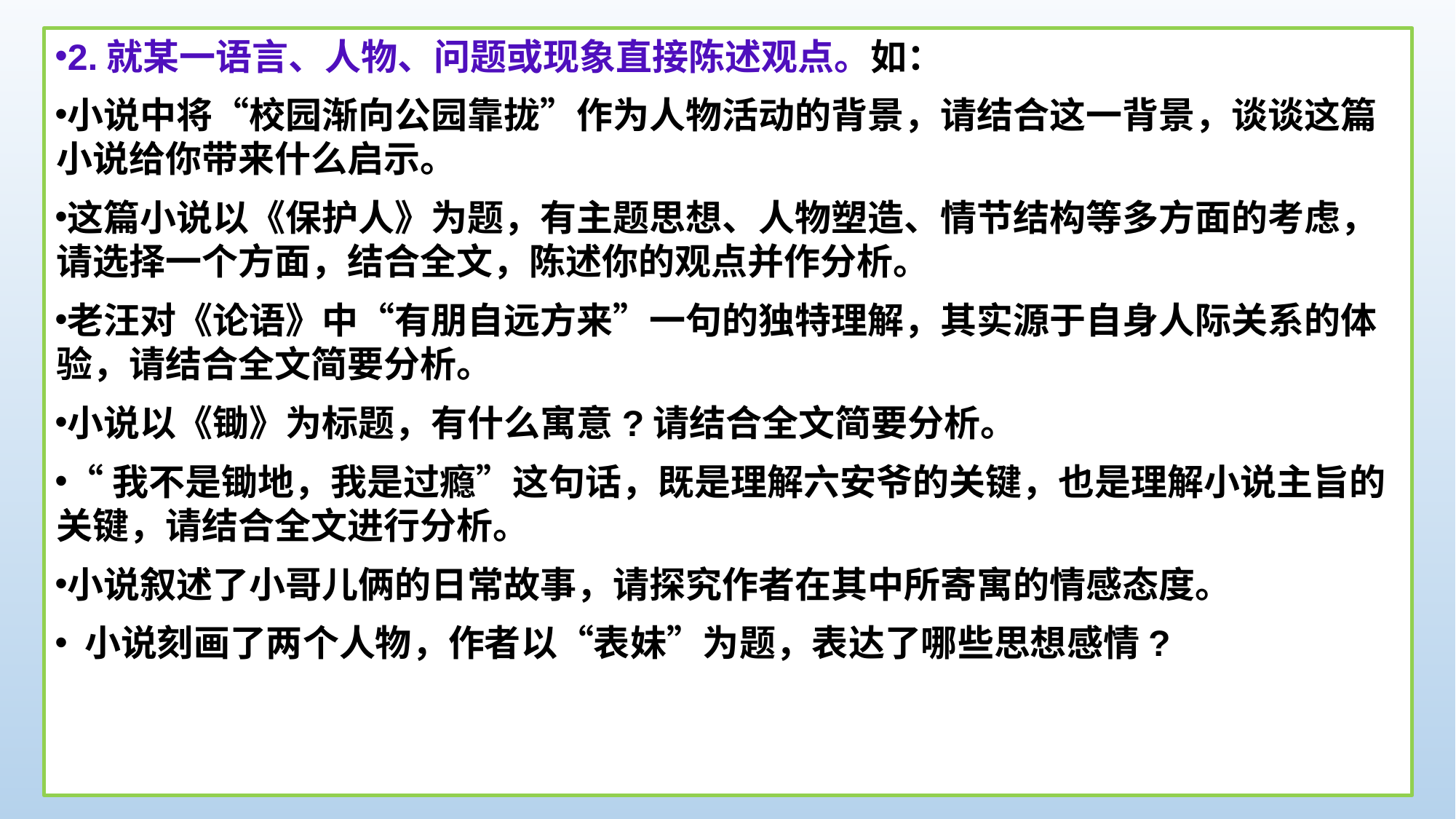

2.就某一语言、人物、问题或现象直接陈述观点。如：
小说中将“校园渐向公园靠拢”作为人物活动的背景，请结合这一背景，谈谈这篇小说给你带来什么启示。
这篇小说以《保护人》为题，有主题思想、人物塑造、情节结构等多方面的考虑，请选择一个方面，结合全文，陈述你的观点并作分析。
老汪对《论语》中“有朋自远方来”一句的独特理解，其实源于自身人际关系的体验，请结合全文简要分析。
小说以《锄》为标题，有什么寓意?请结合全文简要分析。
“我不是锄地，我是过瘾”这句话，既是理解六安爷的关键，也是理解小说主旨的关键，请结合全文进行分析。
小说叙述了小哥儿俩的日常故事，请探究作者在其中所寄寓的情感态度。
 小说刻画了两个人物，作者以“表妹”为题，表达了哪些思想感情?